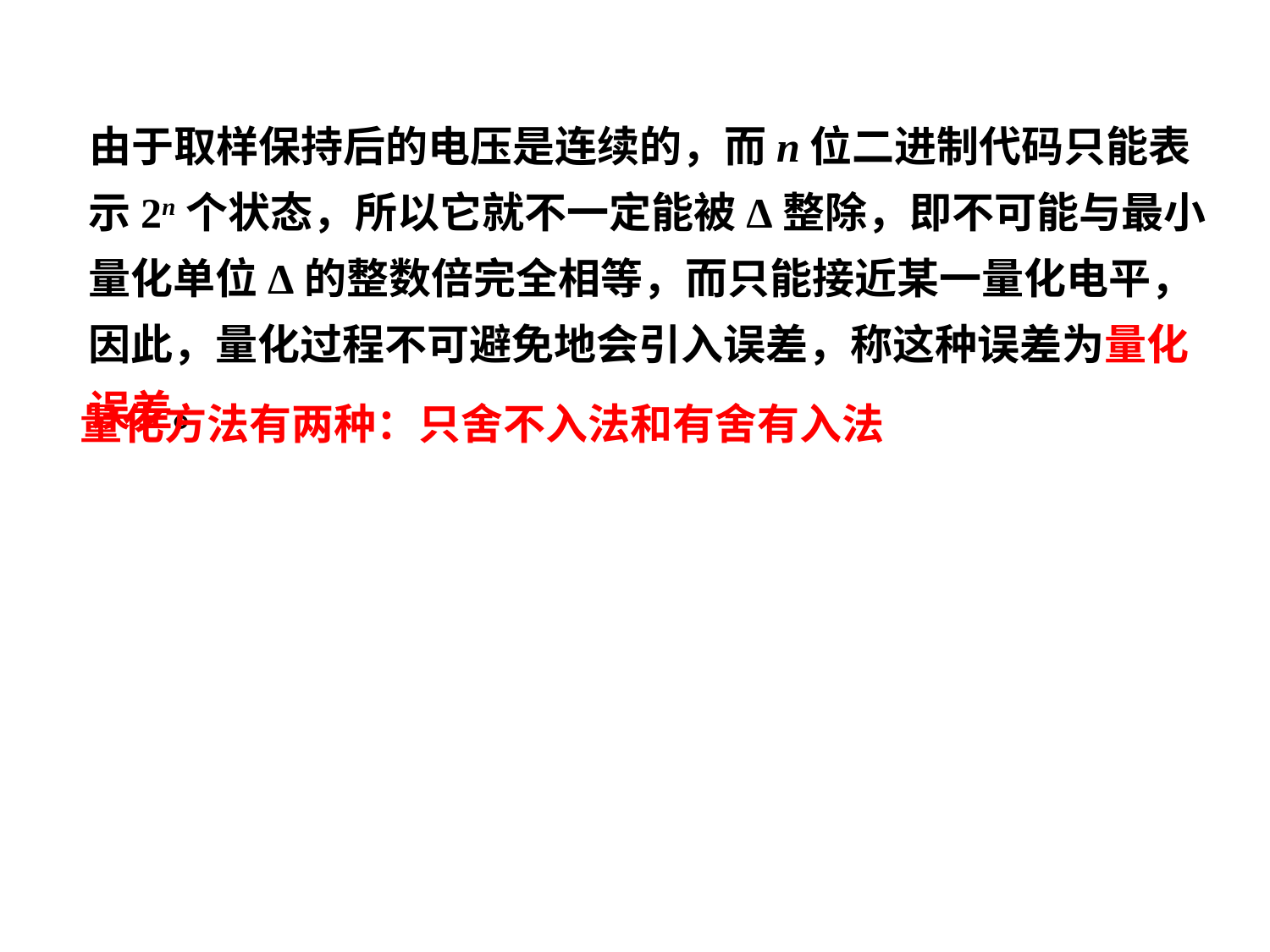

由于取样保持后的电压是连续的，而n位二进制代码只能表示2n个状态，所以它就不一定能被Δ整除，即不可能与最小量化单位Δ的整数倍完全相等，而只能接近某一量化电平，因此，量化过程不可避免地会引入误差，称这种误差为量化误差。
量化方法有两种：只舍不入法和有舍有入法